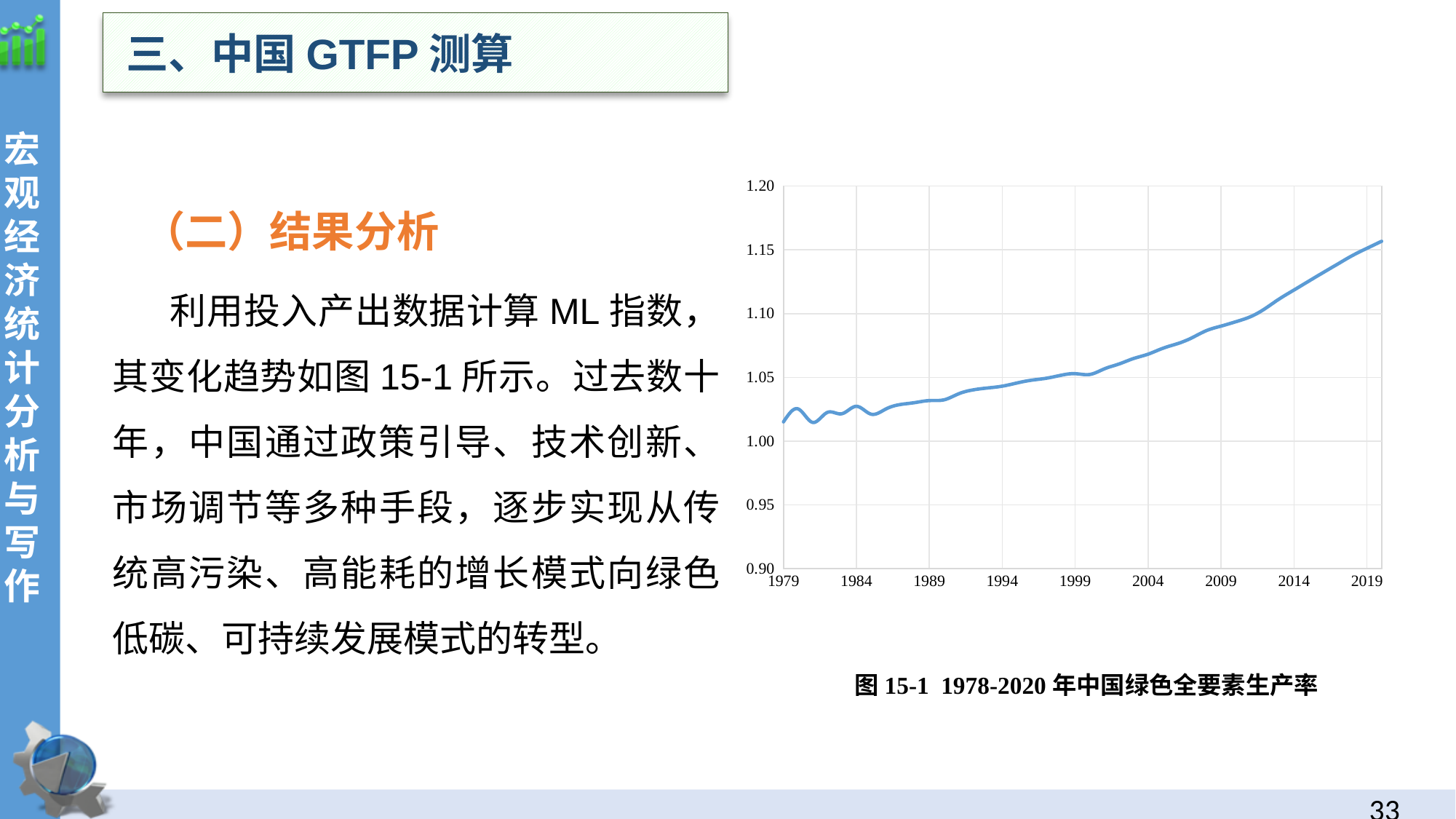

三、中国GTFP测算
（二）结果分析
  利用投入产出数据计算ML指数，其变化趋势如图15-1所示。过去数十年，中国通过政策引导、技术创新、市场调节等多种手段，逐步实现从传统高污染、高能耗的增长模式向绿色低碳、可持续发展模式的转型。

### Chart

| Category | GTFP |
|---|---|
图15-1  1978-2020年中国绿色全要素生产率
33